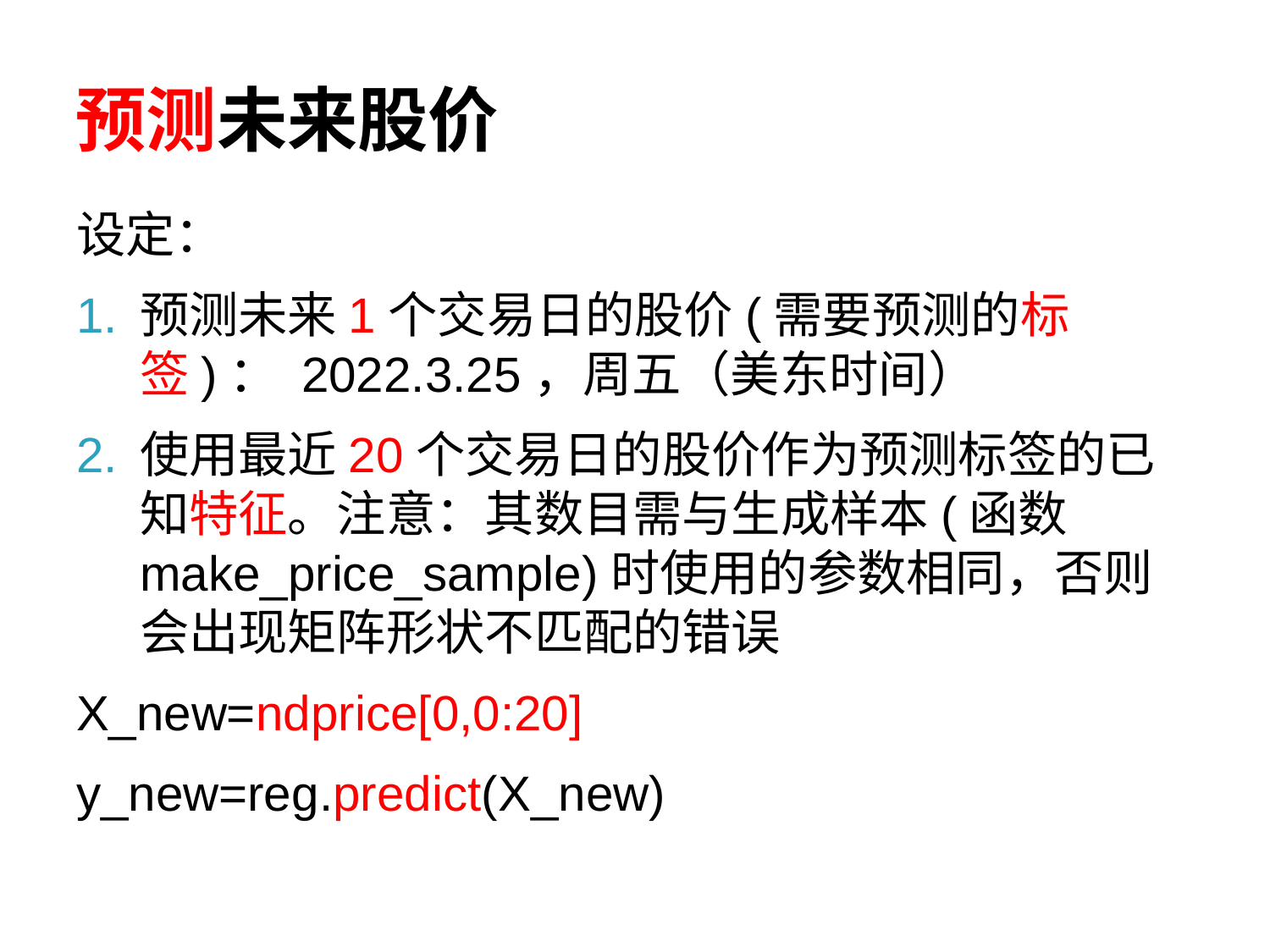

# 预测未来股价
设定：
预测未来1个交易日的股价(需要预测的标签)： 2022.3.25，周五（美东时间）
使用最近20个交易日的股价作为预测标签的已知特征。注意：其数目需与生成样本(函数make_price_sample)时使用的参数相同，否则会出现矩阵形状不匹配的错误
X_new=ndprice[0,0:20]
y_new=reg.predict(X_new)